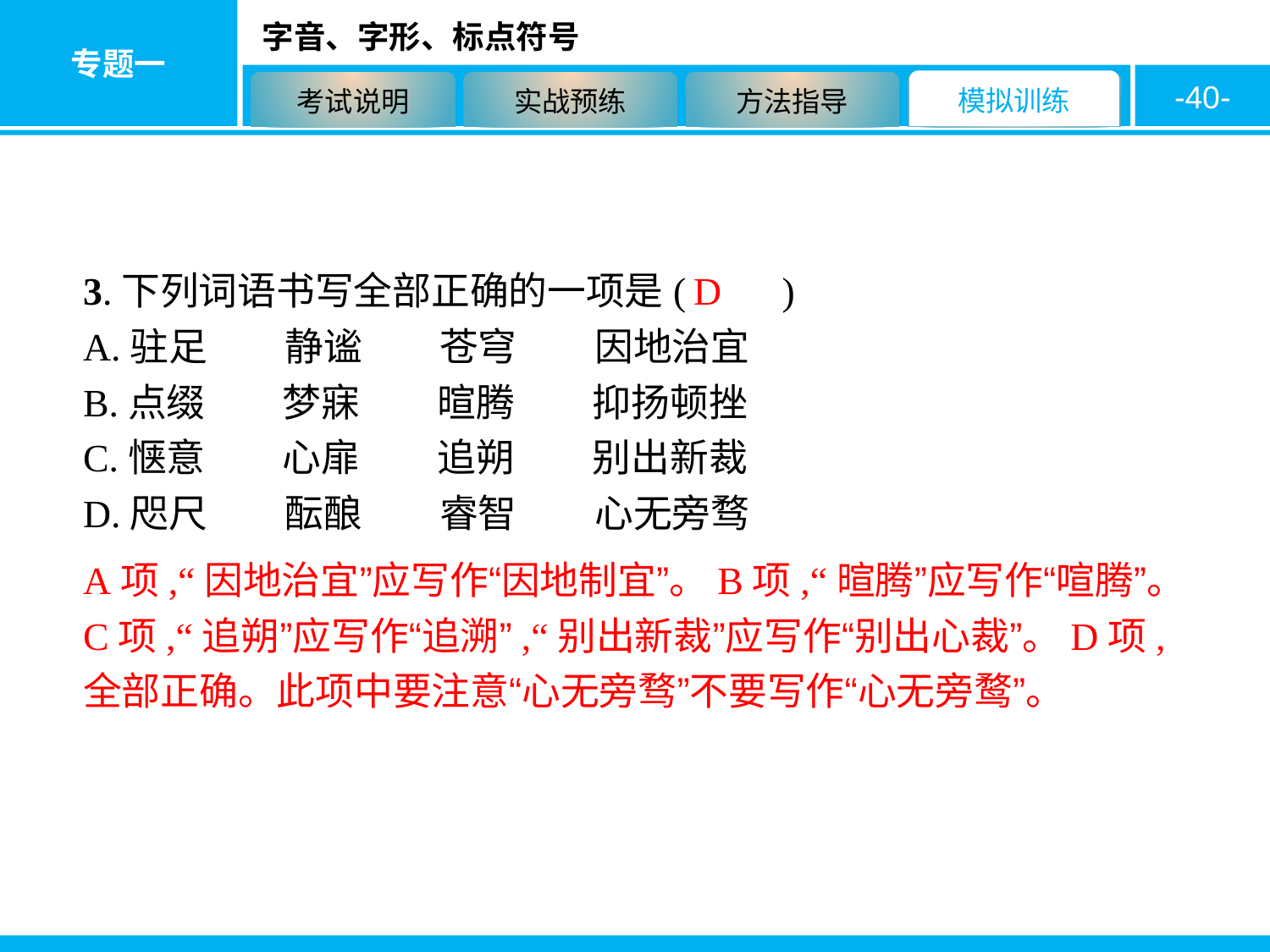

-40-
3.下列词语书写全部正确的一项是(　　)
A.驻足　　静谧　　苍穹　　因地治宜
B.点缀　　梦寐　　暄腾　　抑扬顿挫
C.惬意　　心扉　　追朔　　别出新裁
D.咫尺　　酝酿　　睿智　　心无旁骛
D
A项,“因地治宜”应写作“因地制宜”。B项,“暄腾”应写作“喧腾”。C项,“追朔”应写作“追溯”,“别出新裁”应写作“别出心裁”。D项,全部正确。此项中要注意“心无旁骛”不要写作“心无旁鹜”。